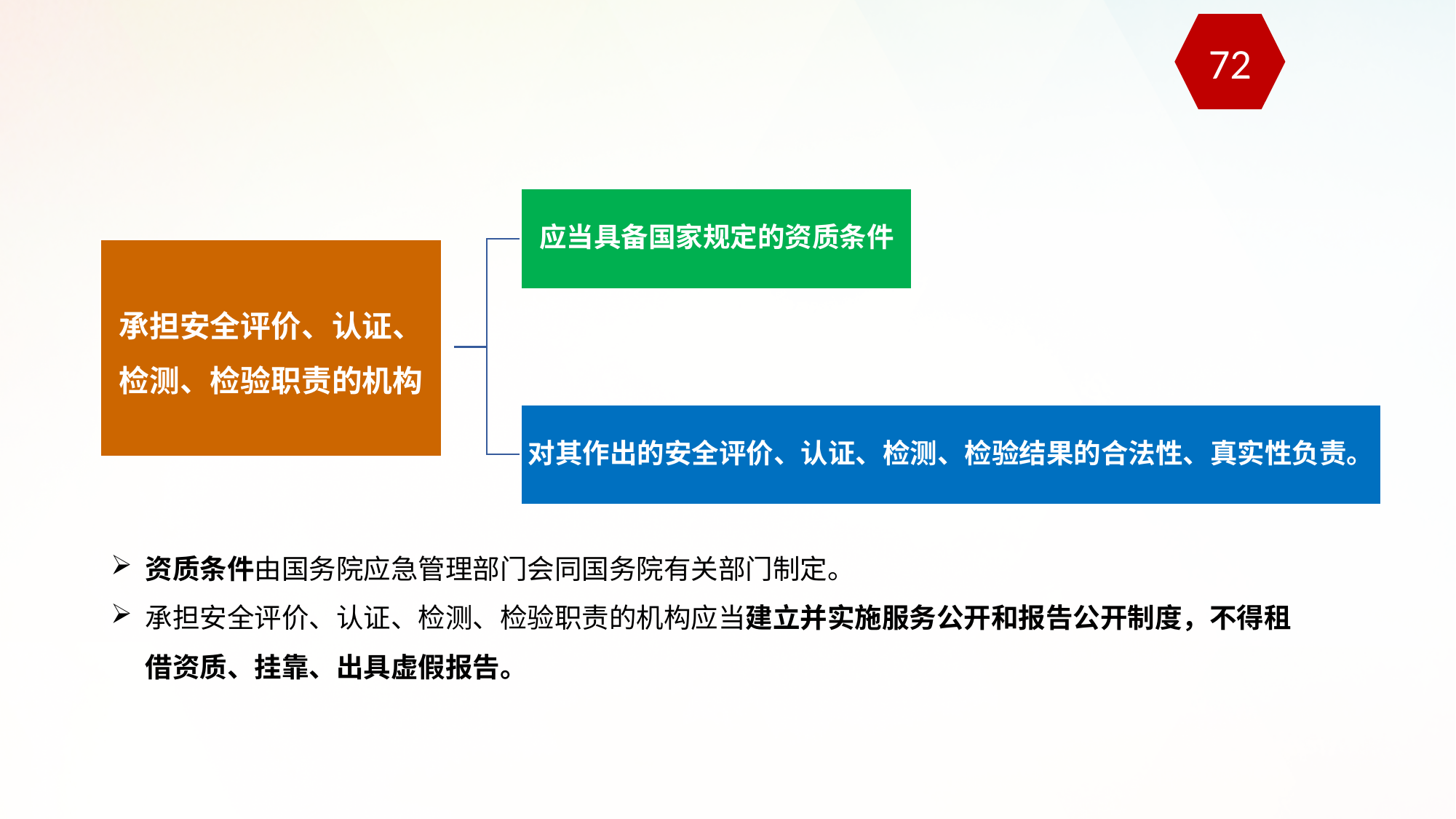

72

应当具备国家规定的资质条件

承担安全评价、认证、检测、检验职责的机构

对其作出的安全评价、认证、检测、检验结果的合法性、真实性负责。
资质条件由国务院应急管理部门会同国务院有关部门制定。
承担安全评价、认证、检测、检验职责的机构应当建立并实施服务公开和报告公开制度，不得租借资质、挂靠、出具虚假报告。